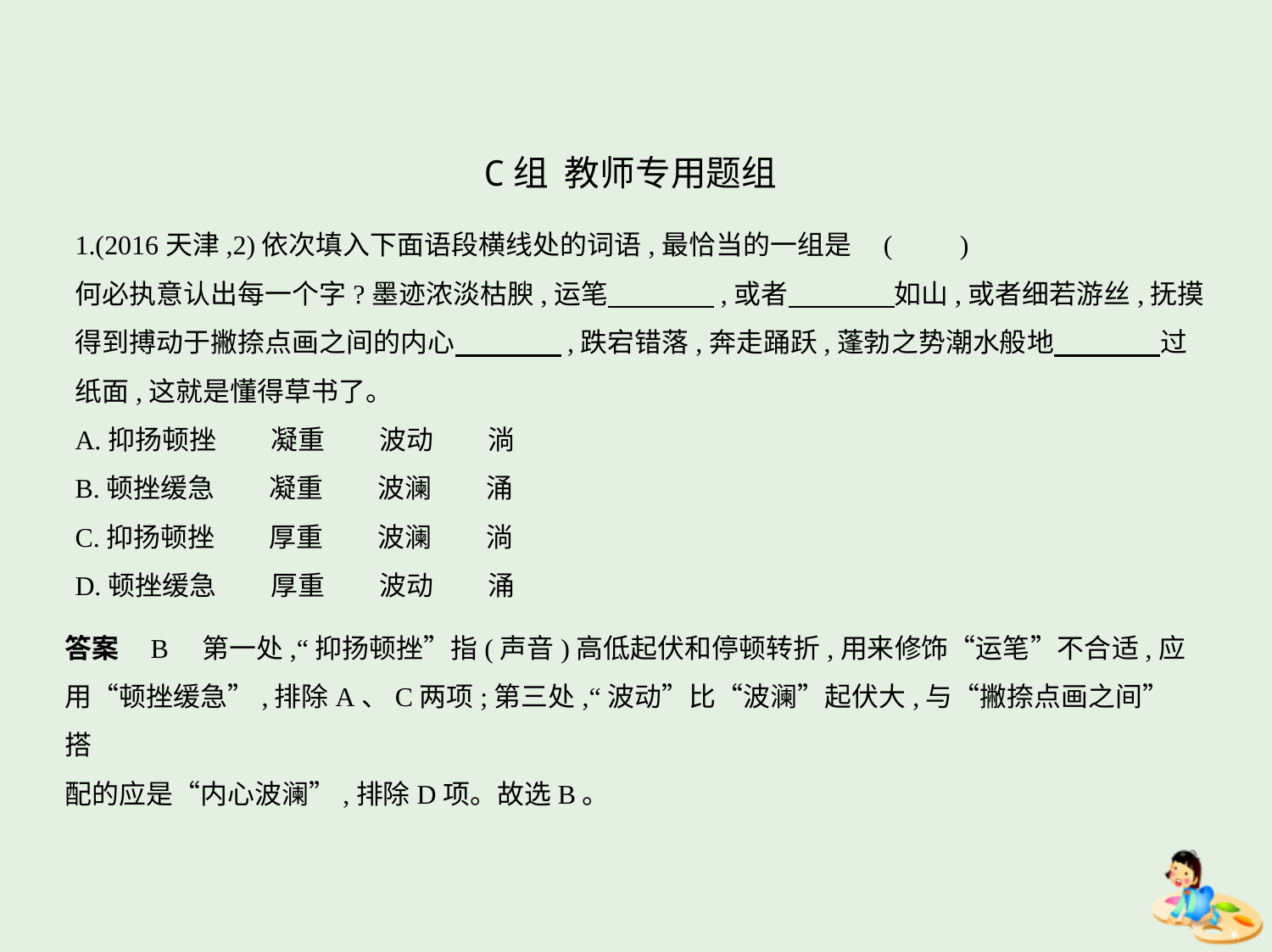

C组  教师专用题组
1.(2016天津,2)依次填入下面语段横线处的词语,最恰当的一组是 (　　)
何必执意认出每一个字?墨迹浓淡枯腴,运笔　　　    ,或者　　　    如山,或者细若游丝,抚摸
得到搏动于撇捺点画之间的内心　　　    ,跌宕错落,奔走踊跃,蓬勃之势潮水般地　　　    过
纸面,这就是懂得草书了。
A.抑扬顿挫　　凝重　　波动　　淌
B.顿挫缓急　　凝重　　波澜　　涌
C.抑扬顿挫　　厚重　　波澜　　淌
D.顿挫缓急　　厚重　　波动　　涌
答案    B　第一处,“抑扬顿挫”指(声音)高低起伏和停顿转折,用来修饰“运笔”不合适,应
用“顿挫缓急”,排除A、C两项;第三处,“波动”比“波澜”起伏大,与“撇捺点画之间”搭
配的应是“内心波澜”,排除D项。故选B。